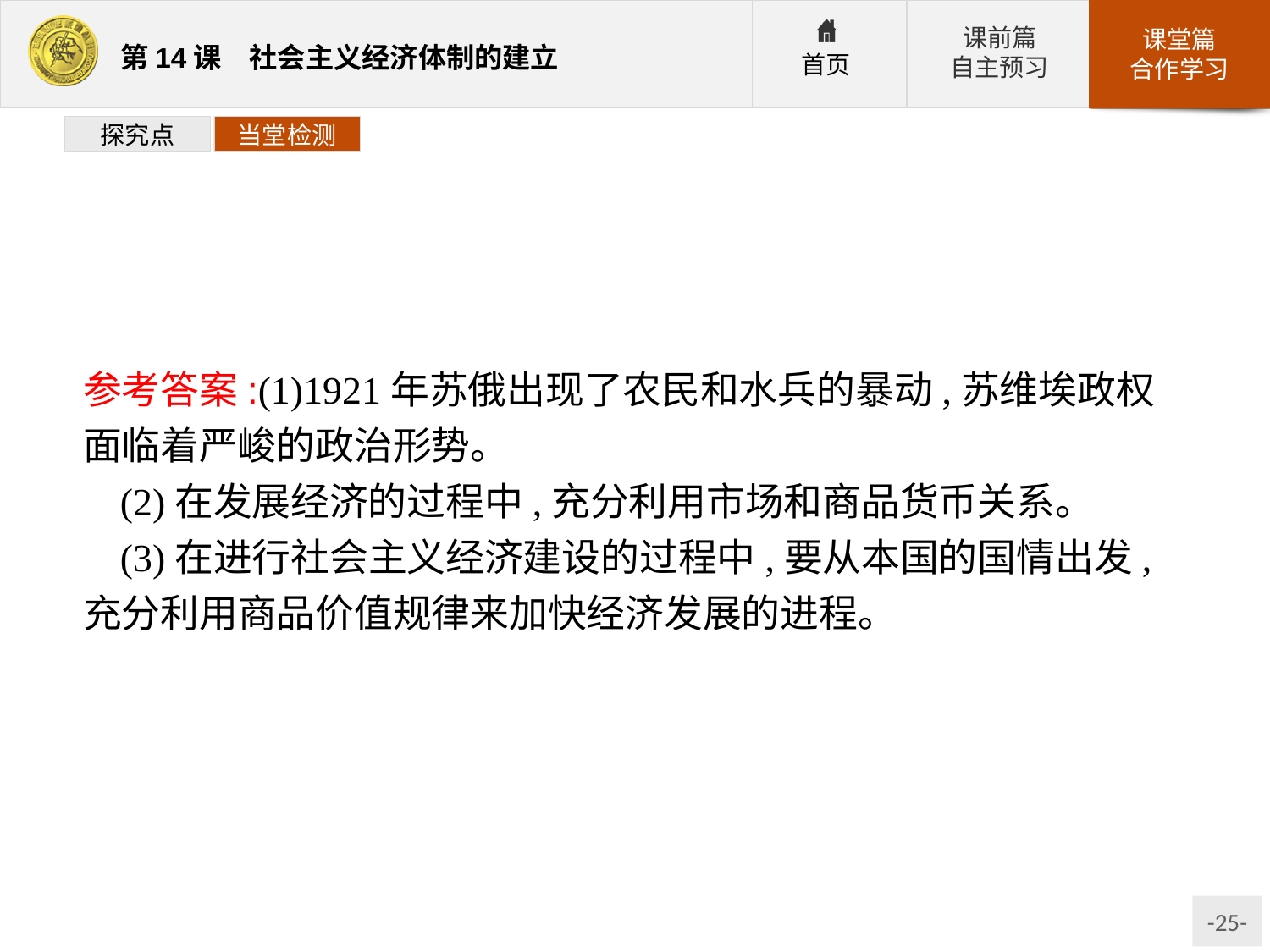

探究点
当堂检测
参考答案:(1)1921年苏俄出现了农民和水兵的暴动,苏维埃政权面临着严峻的政治形势。
(2)在发展经济的过程中,充分利用市场和商品货币关系。
(3)在进行社会主义经济建设的过程中,要从本国的国情出发,充分利用商品价值规律来加快经济发展的进程。